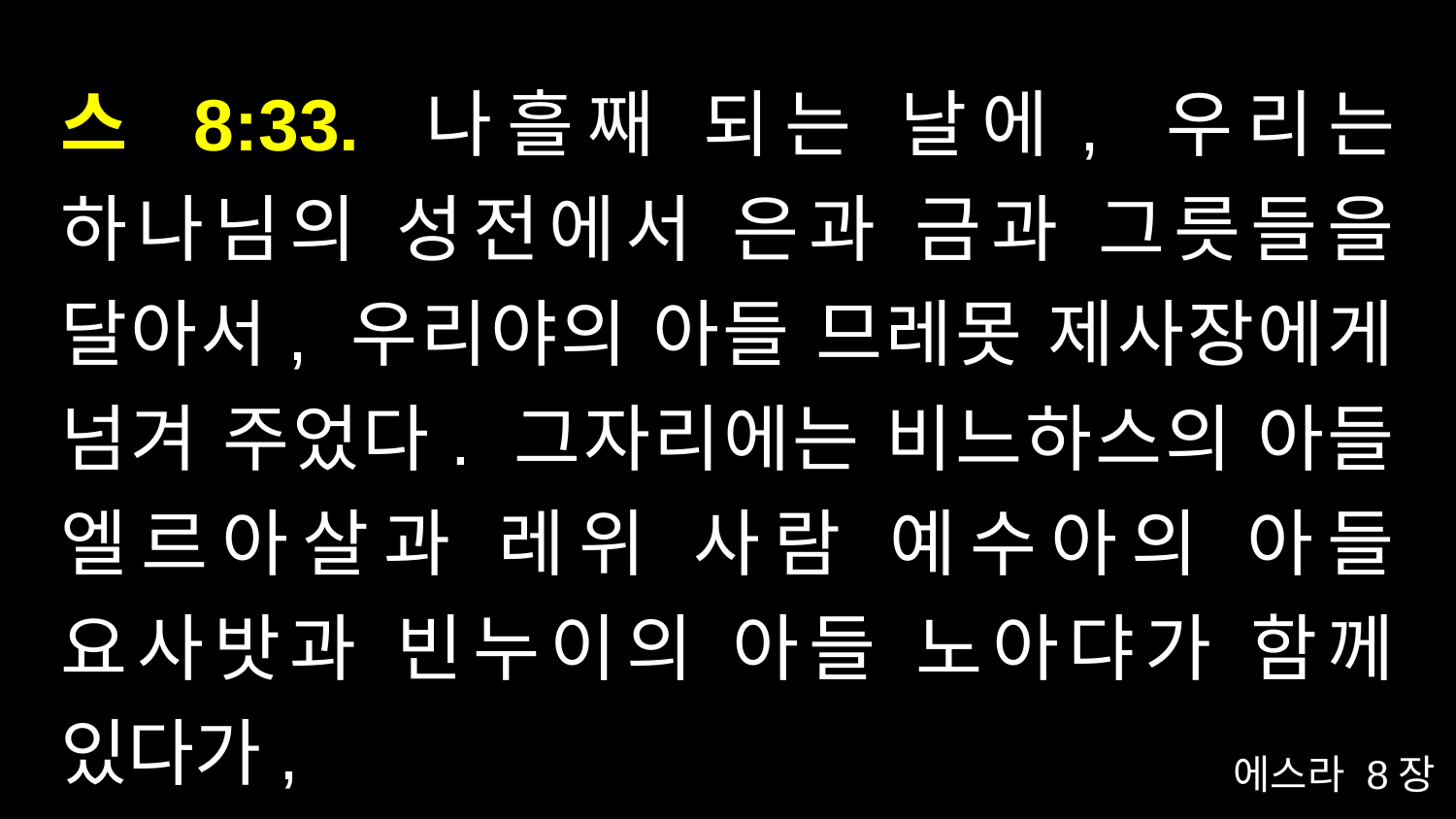

# 스 8:33. 나흘째 되는 날에, 우리는 하나님의 성전에서 은과 금과 그릇들을 달아서, 우리야의 아들 므레못 제사장에게 넘겨 주었다. 그자리에는 비느하스의 아들 엘르아살과 레위 사람 예수아의 아들 요사밧과 빈누이의 아들 노아댜가 함께 있다가,
에스라 8장